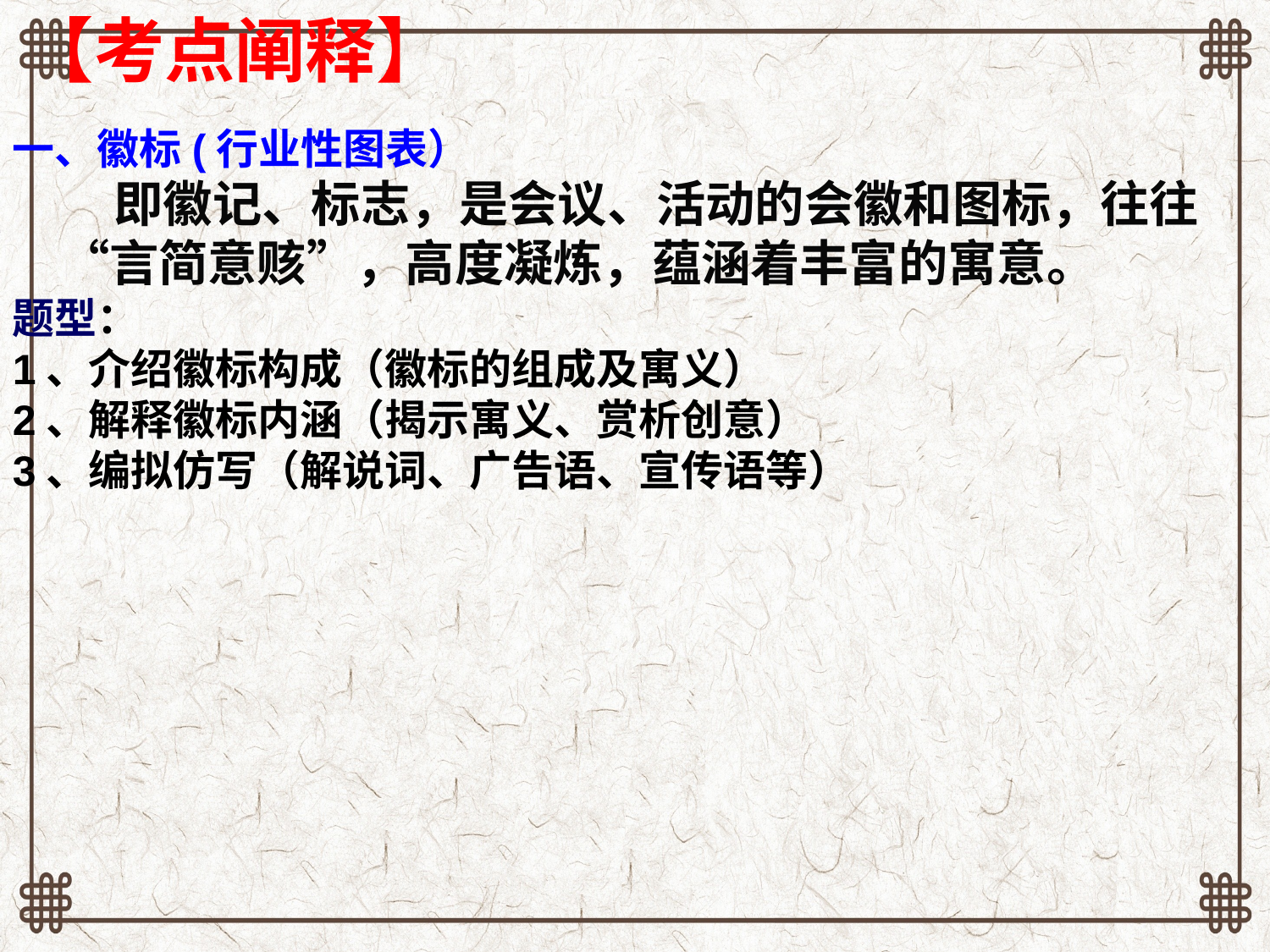

【考点阐释】
一、徽标(行业性图表）
        即徽记、标志，是会议、活动的会徽和图标，往往“言简意赅”，高度凝炼，蕴涵着丰富的寓意。
题型：
1、介绍徽标构成（徽标的组成及寓义）
2、解释徽标内涵（揭示寓义、赏析创意）
3、编拟仿写（解说词、广告语、宣传语等）